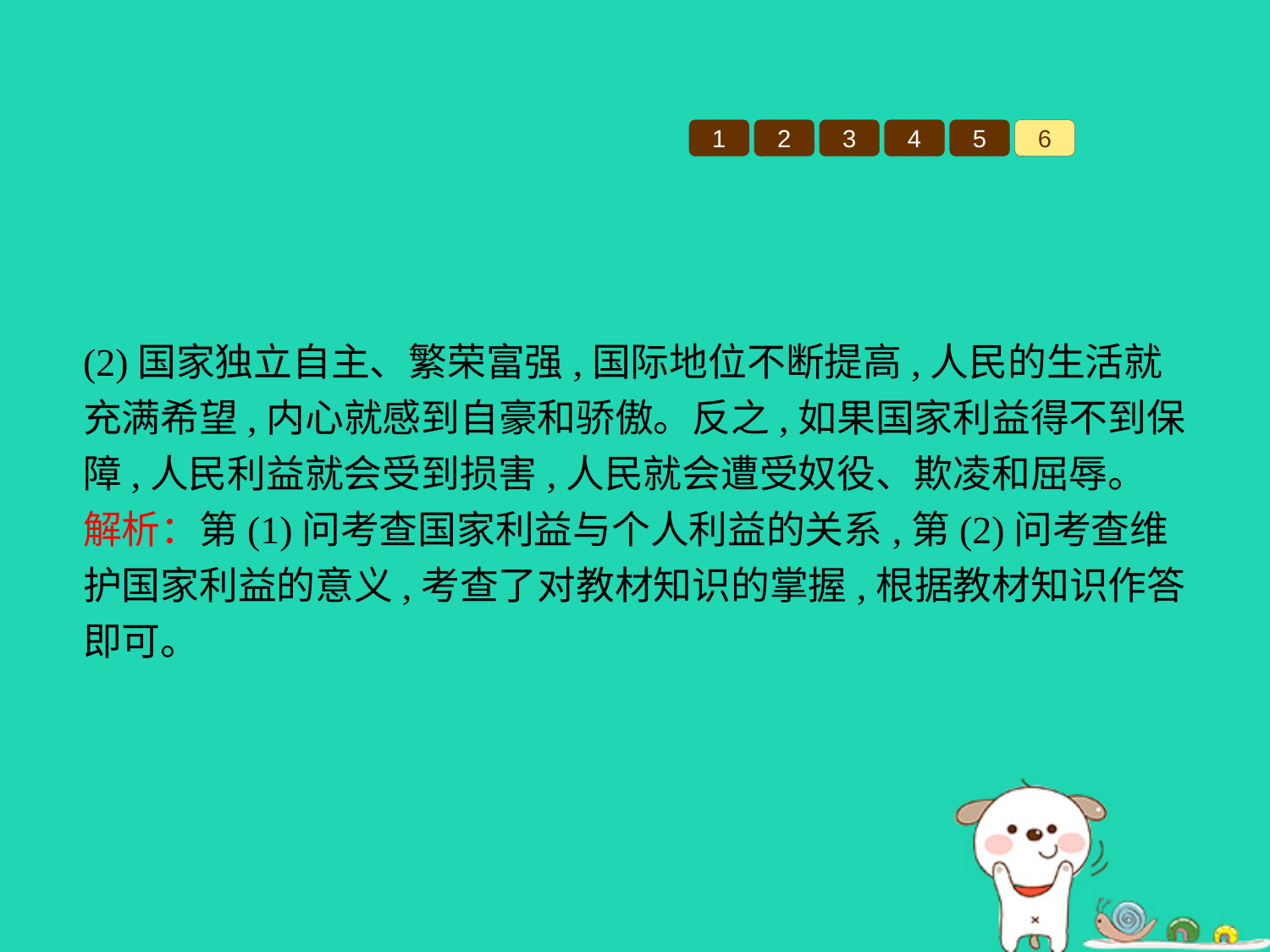

1
2
3
4
5
6
(2)国家独立自主、繁荣富强,国际地位不断提高,人民的生活就充满希望,内心就感到自豪和骄傲。反之,如果国家利益得不到保障,人民利益就会受到损害,人民就会遭受奴役、欺凌和屈辱。
解析：第(1)问考查国家利益与个人利益的关系,第(2)问考查维护国家利益的意义,考查了对教材知识的掌握,根据教材知识作答即可。